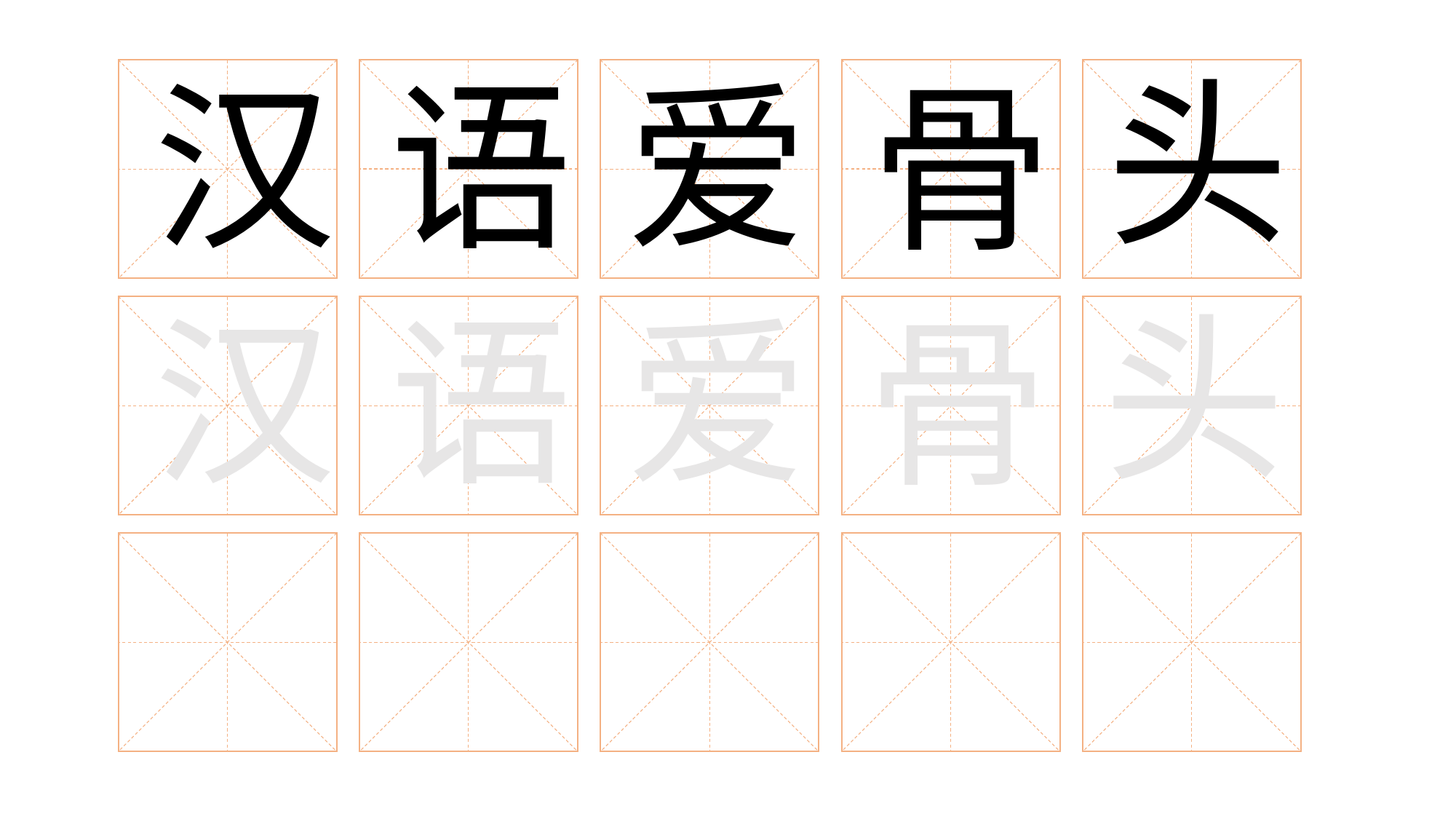

头
汉
语

爱
骨
头
汉
语
爱
骨